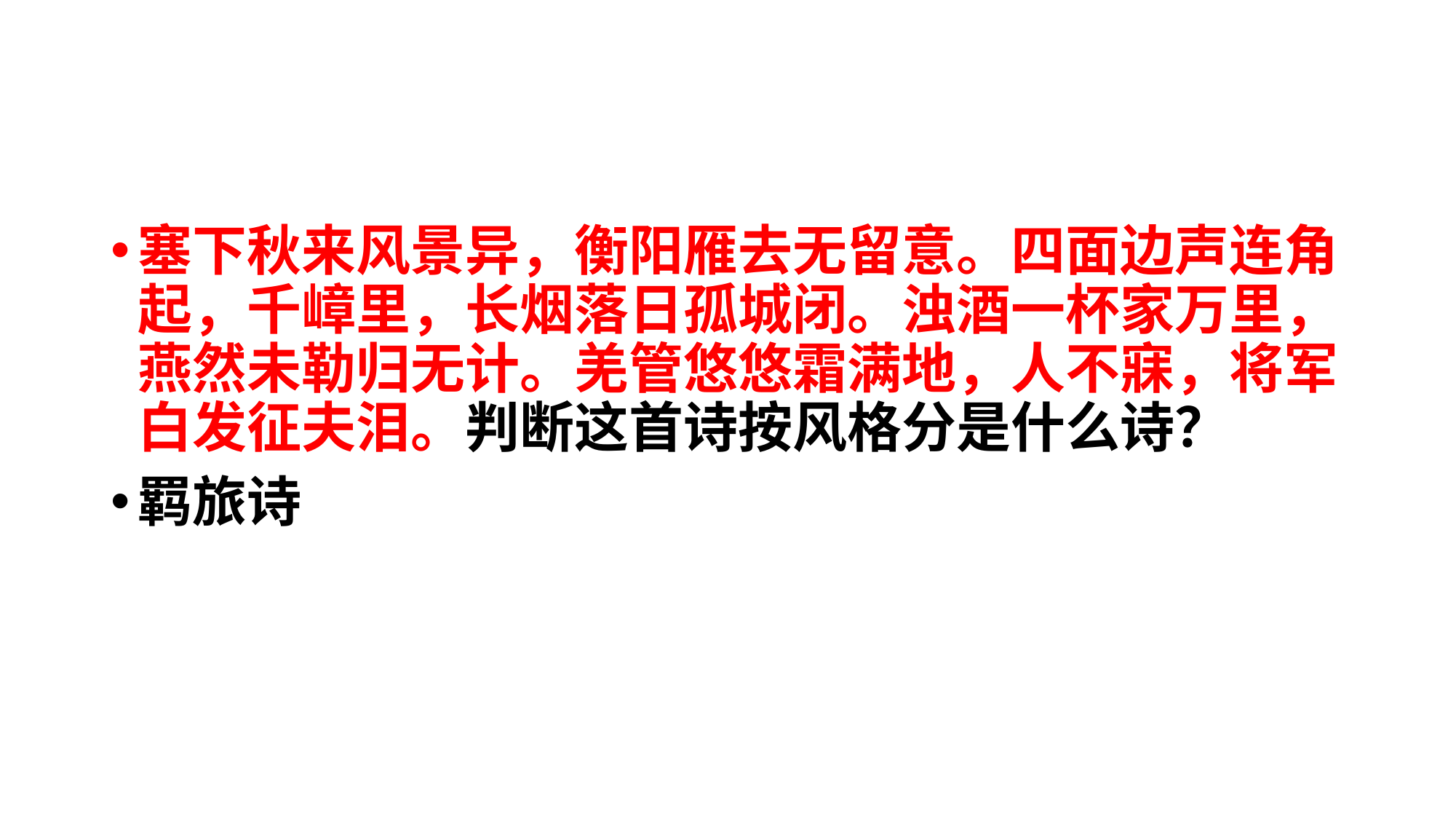

#
塞下秋来风景异，衡阳雁去无留意。四面边声连角起，千嶂里，长烟落日孤城闭。浊酒一杯家万里，燕然未勒归无计。羌管悠悠霜满地，人不寐，将军白发征夫泪。判断这首诗按风格分是什么诗？
羁旅诗